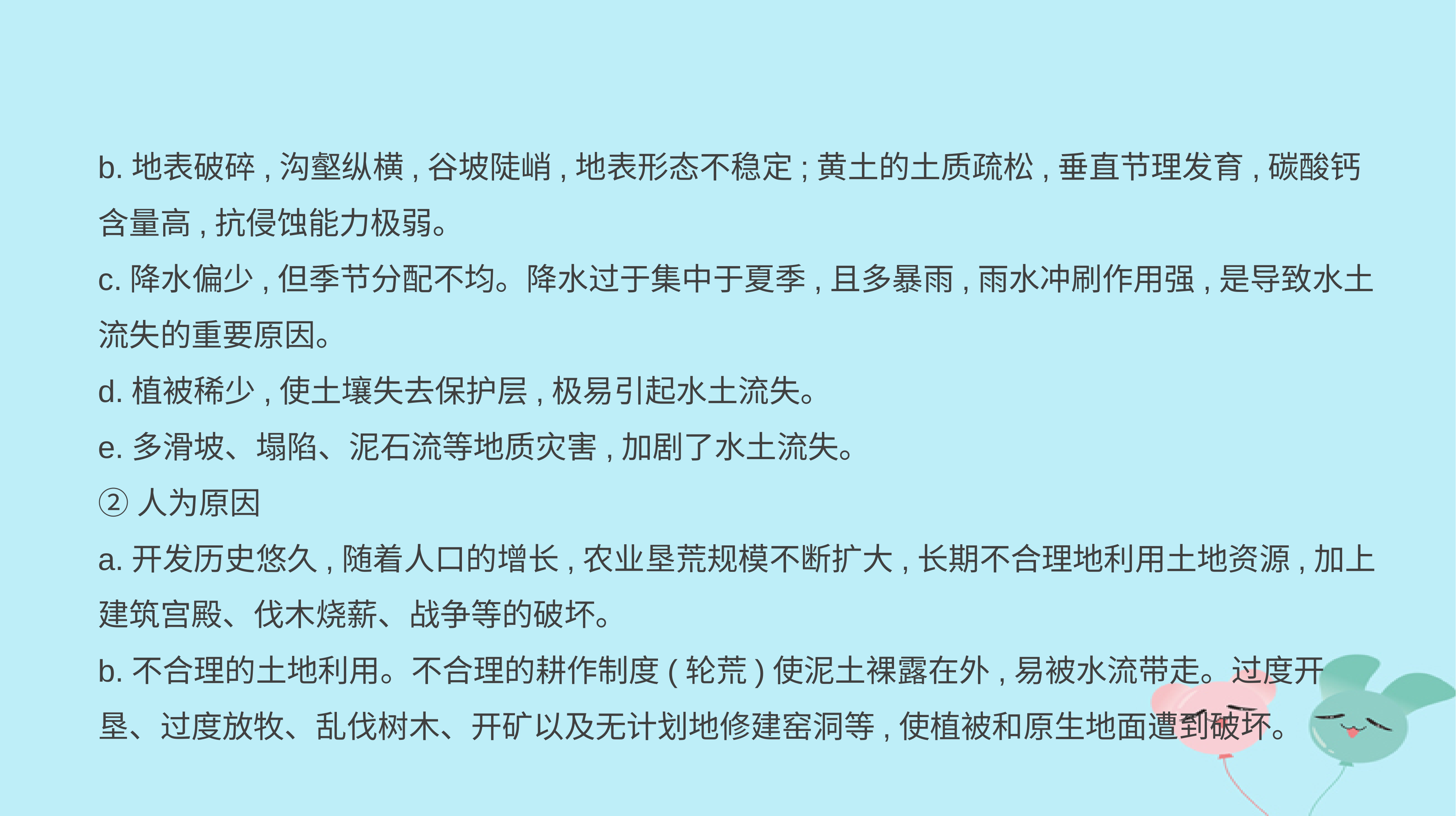

b.地表破碎,沟壑纵横,谷坡陡峭,地表形态不稳定;黄土的土质疏松,垂直节理发育,碳酸钙含量高,抗侵蚀能力极弱。
c.降水偏少,但季节分配不均。降水过于集中于夏季,且多暴雨,雨水冲刷作用强,是导致水土流失的重要原因。
d.植被稀少,使土壤失去保护层,极易引起水土流失。
e.多滑坡、塌陷、泥石流等地质灾害,加剧了水土流失。
②人为原因
a.开发历史悠久,随着人口的增长,农业垦荒规模不断扩大,长期不合理地利用土地资源,加上建筑宫殿、伐木烧薪、战争等的破坏。
b.不合理的土地利用。不合理的耕作制度(轮荒)使泥土裸露在外,易被水流带走。过度开垦、过度放牧、乱伐树木、开矿以及无计划地修建窑洞等,使植被和原生地面遭到破坏。